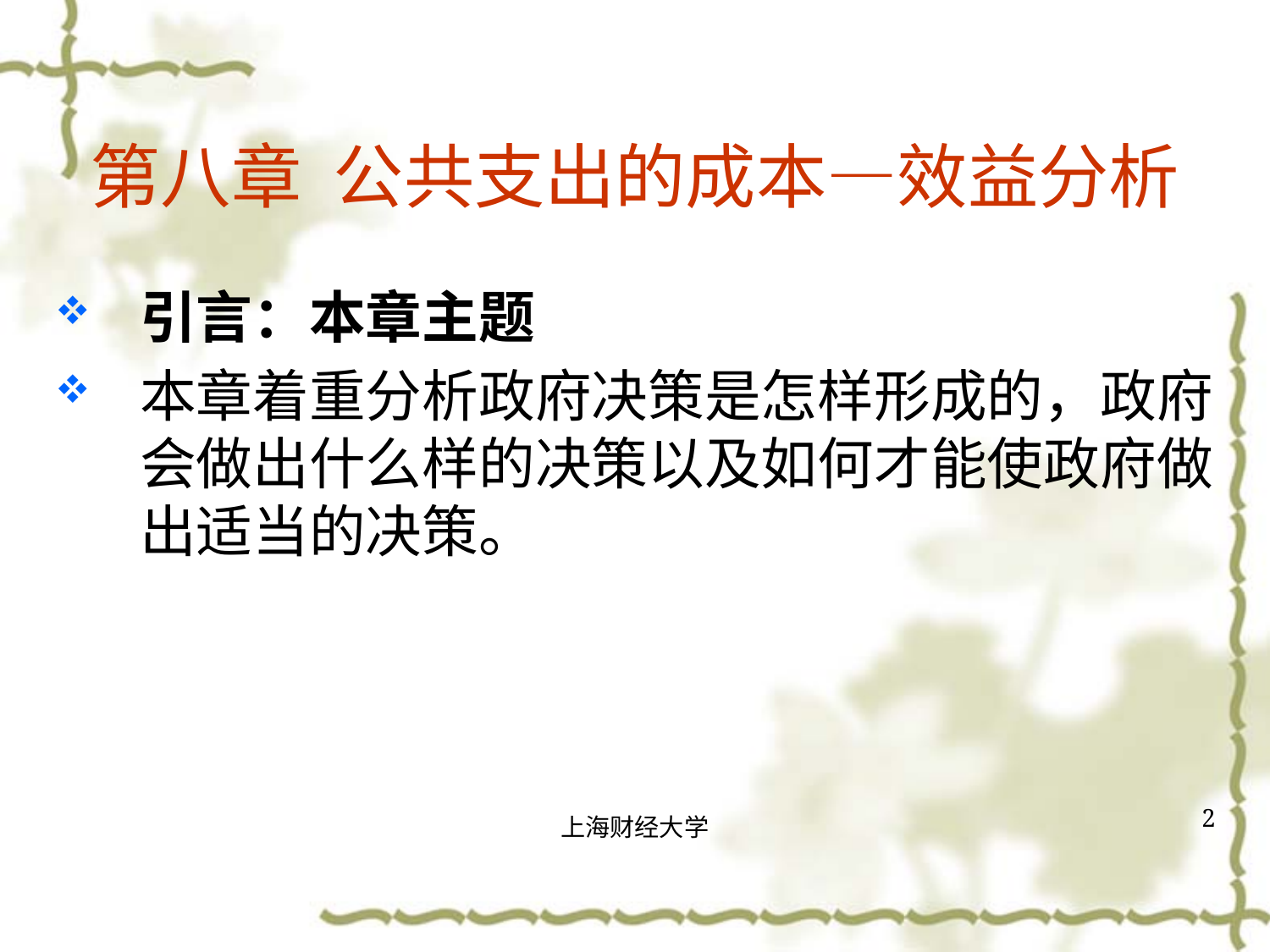

# 第八章  公共支出的成本—效益分析
引言：本章主题
本章着重分析政府决策是怎样形成的，政府会做出什么样的决策以及如何才能使政府做出适当的决策。

2
上海财经大学